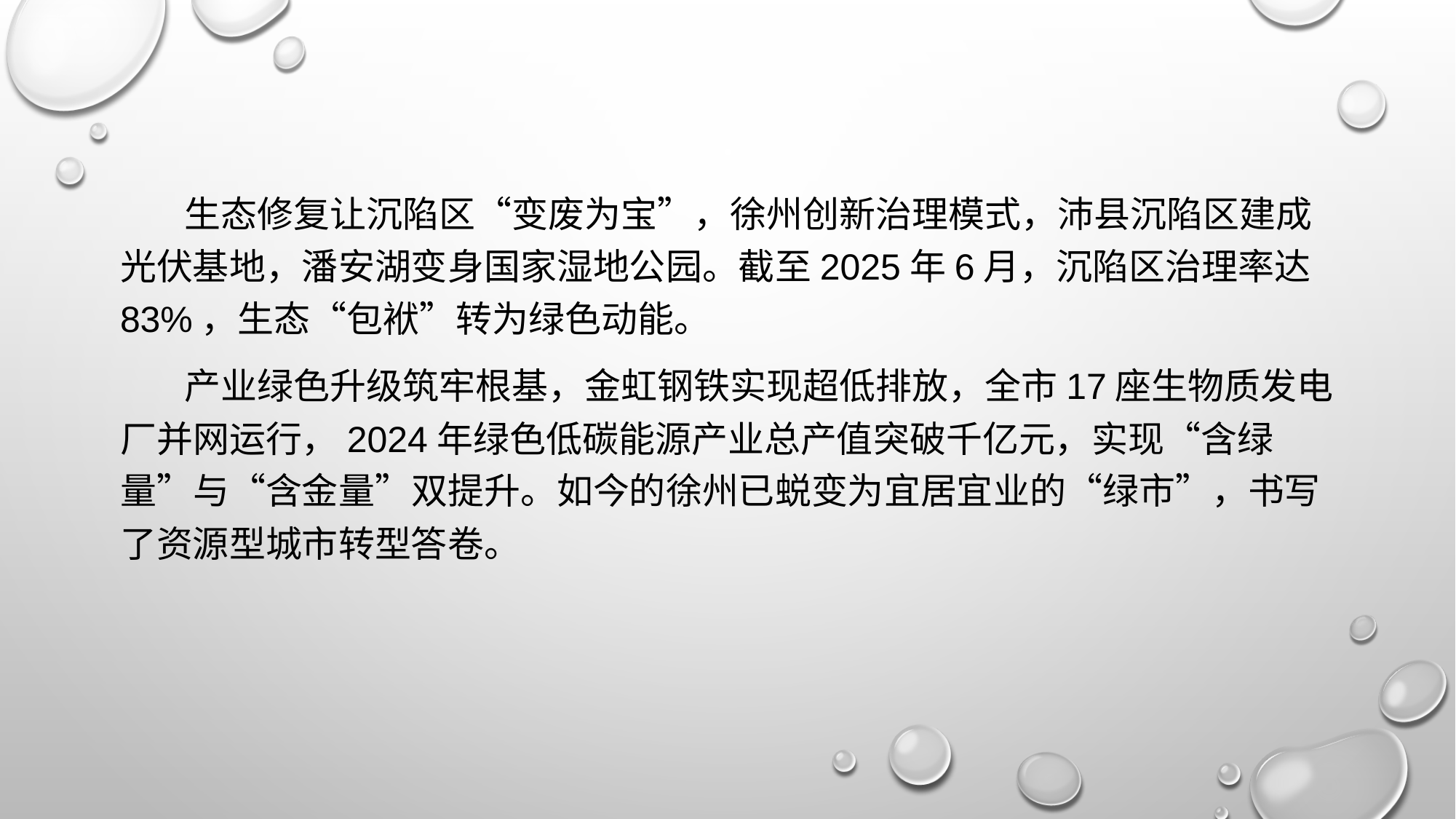

生态修复让沉陷区“变废为宝”，徐州创新治理模式，沛县沉陷区建成光伏基地，潘安湖变身国家湿地公园。截至2025年6月，沉陷区治理率达83%，生态“包袱”转为绿色动能。
产业绿色升级筑牢根基，金虹钢铁实现超低排放，全市17座生物质发电厂并网运行，2024年绿色低碳能源产业总产值突破千亿元，实现“含绿量”与“含金量”双提升。如今的徐州已蜕变为宜居宜业的“绿市”，书写了资源型城市转型答卷。